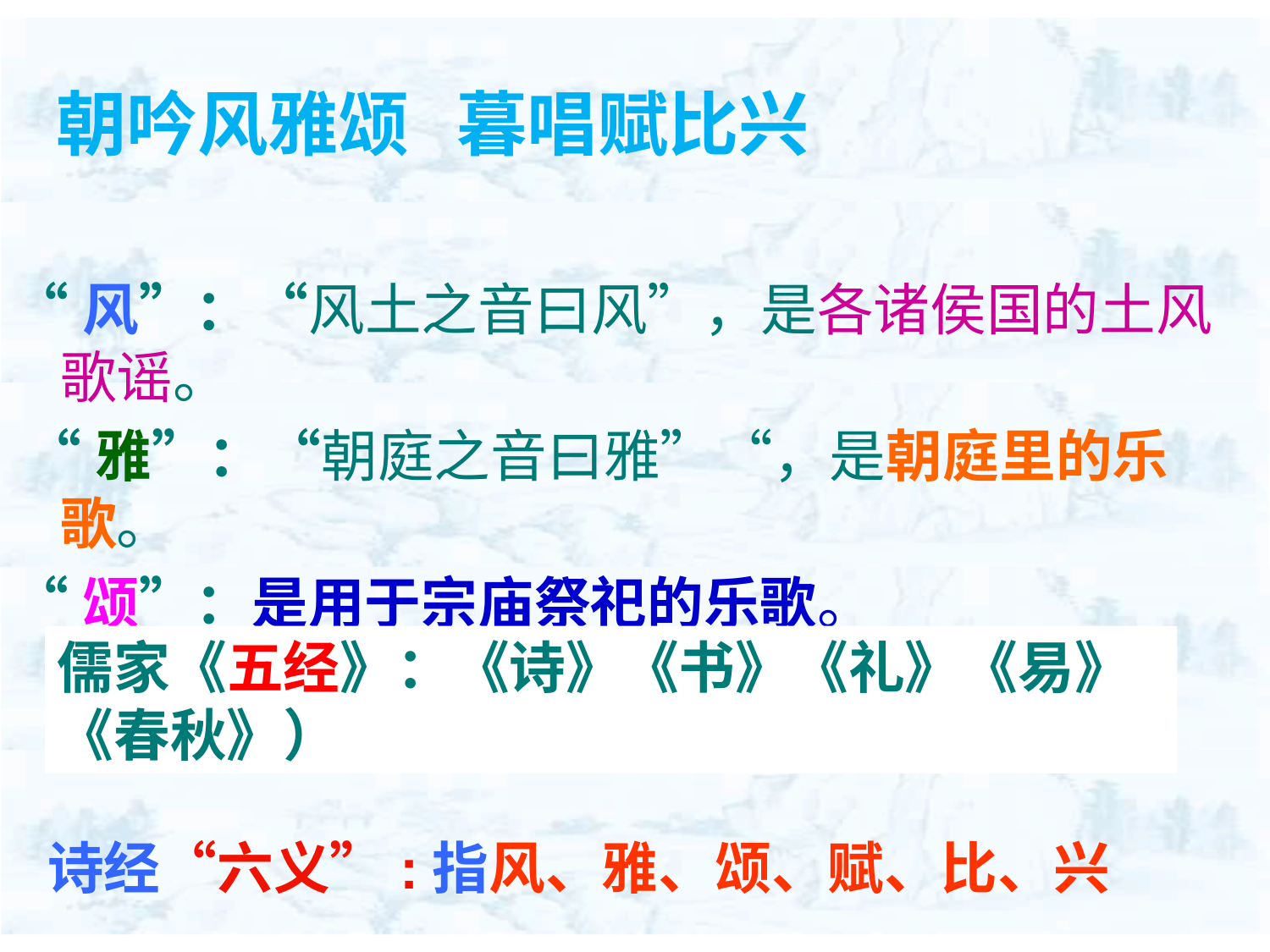

朝吟风雅颂   暮唱赋比兴

“风”：“风土之音曰风”，是各诸侯国的土风歌谣。
 “雅”：“朝庭之音曰雅”“，是朝庭里的乐歌。
“颂”：是用于宗庙祭祀的乐歌。

儒家《五经》：《诗》《书》《礼》《易》《春秋》）
诗经“六义”:指风、雅、颂、赋、比、兴